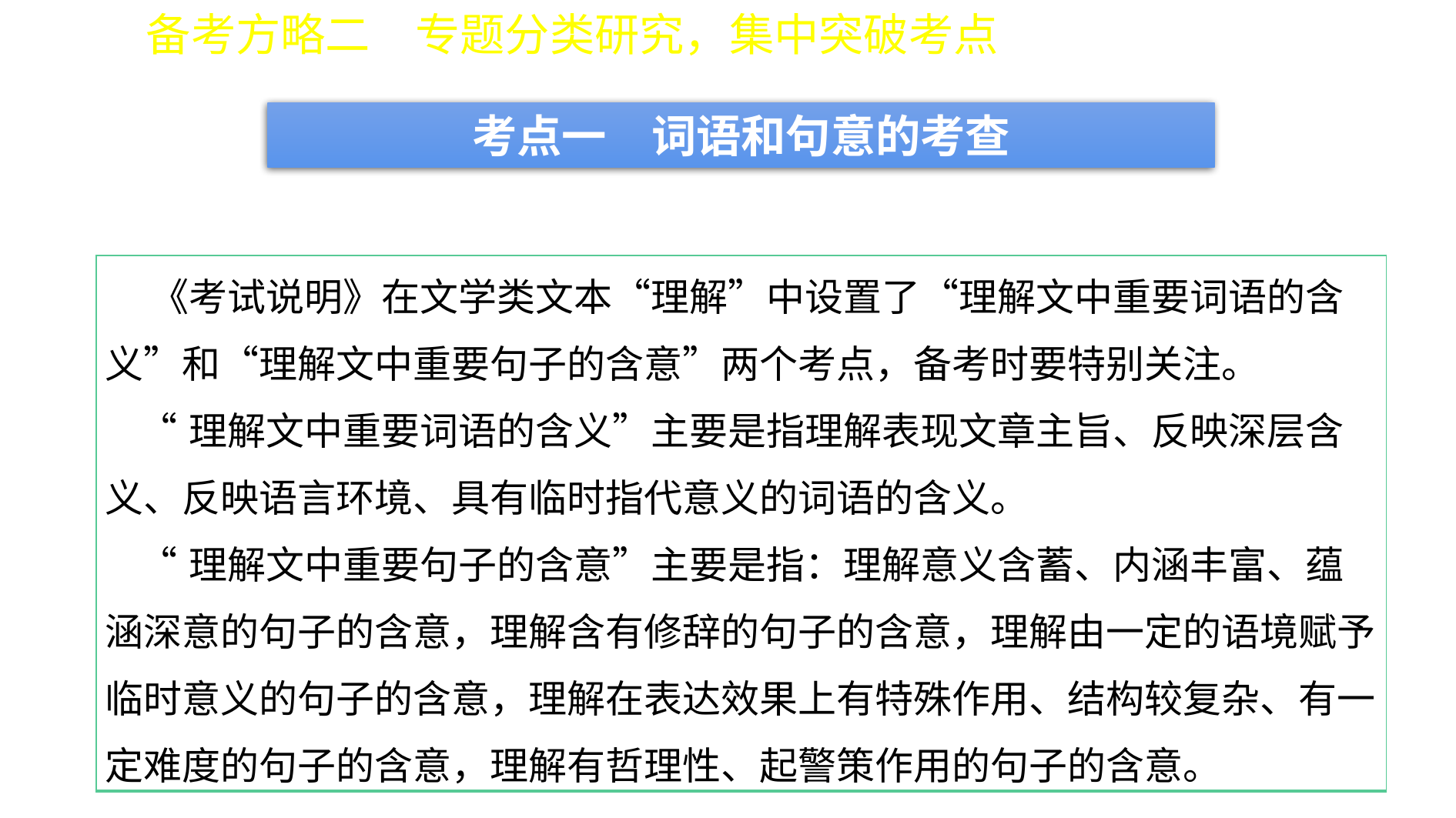

备考方略二　专题分类研究，集中突破考点
考点一　词语和句意的考查
| 《考试说明》在文学类文本“理解”中设置了“理解文中重要词语的含义”和“理解文中重要句子的含意”两个考点，备考时要特别关注。 “理解文中重要词语的含义”主要是指理解表现文章主旨、反映深层含义、反映语言环境、具有临时指代意义的词语的含义。 “理解文中重要句子的含意”主要是指：理解意义含蓄、内涵丰富、蕴涵深意的句子的含意，理解含有修辞的句子的含意，理解由一定的语境赋予临时意义的句子的含意，理解在表达效果上有特殊作用、结构较复杂、有一定难度的句子的含意，理解有哲理性、起警策作用的句子的含意。 |
| --- |